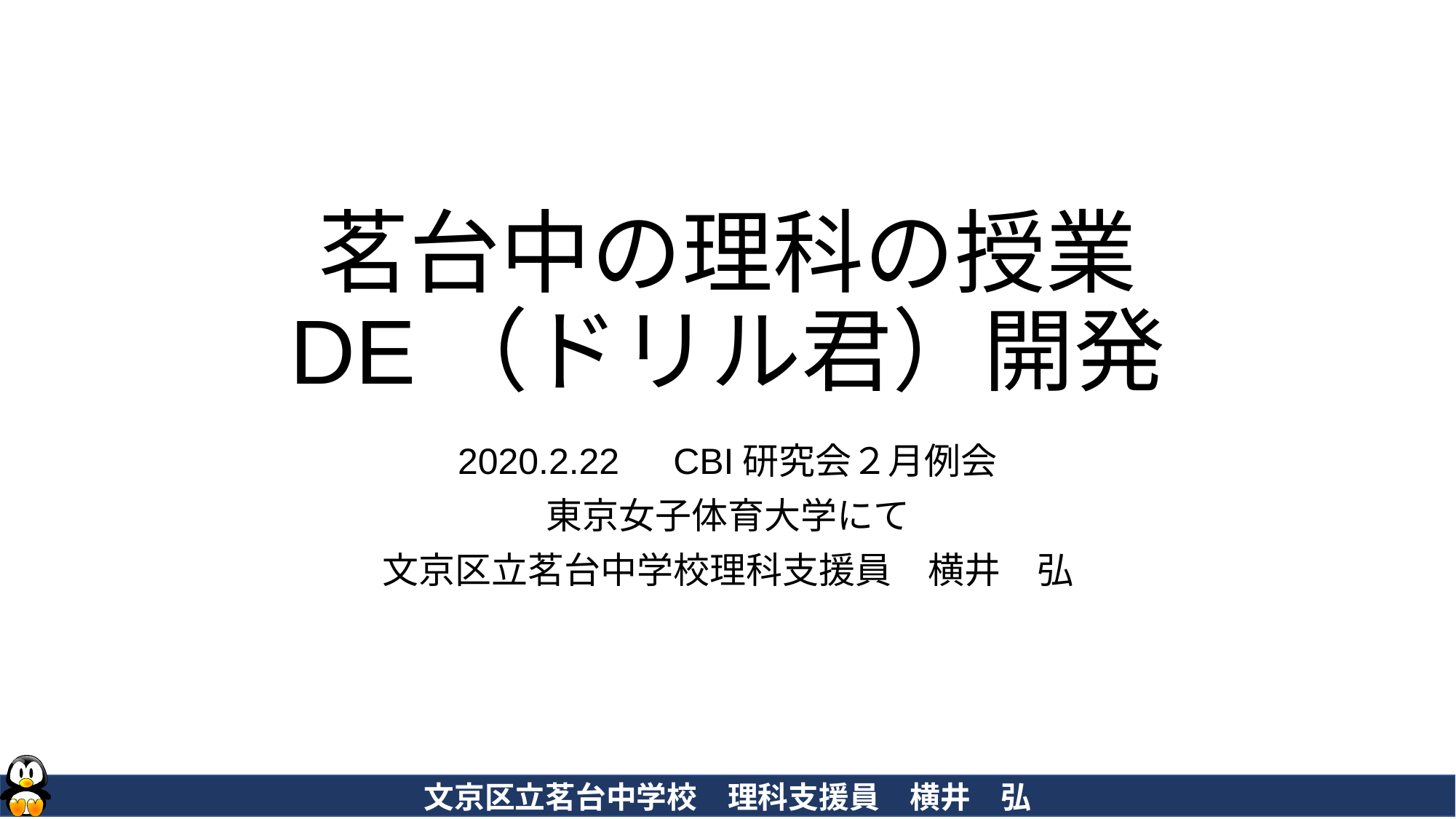

# 茗台中の理科の授業 DE（ドリル君）開発
2020.2.22　CBI研究会２月例会
東京女子体育大学にて
文京区立茗台中学校理科支援員　横井　弘